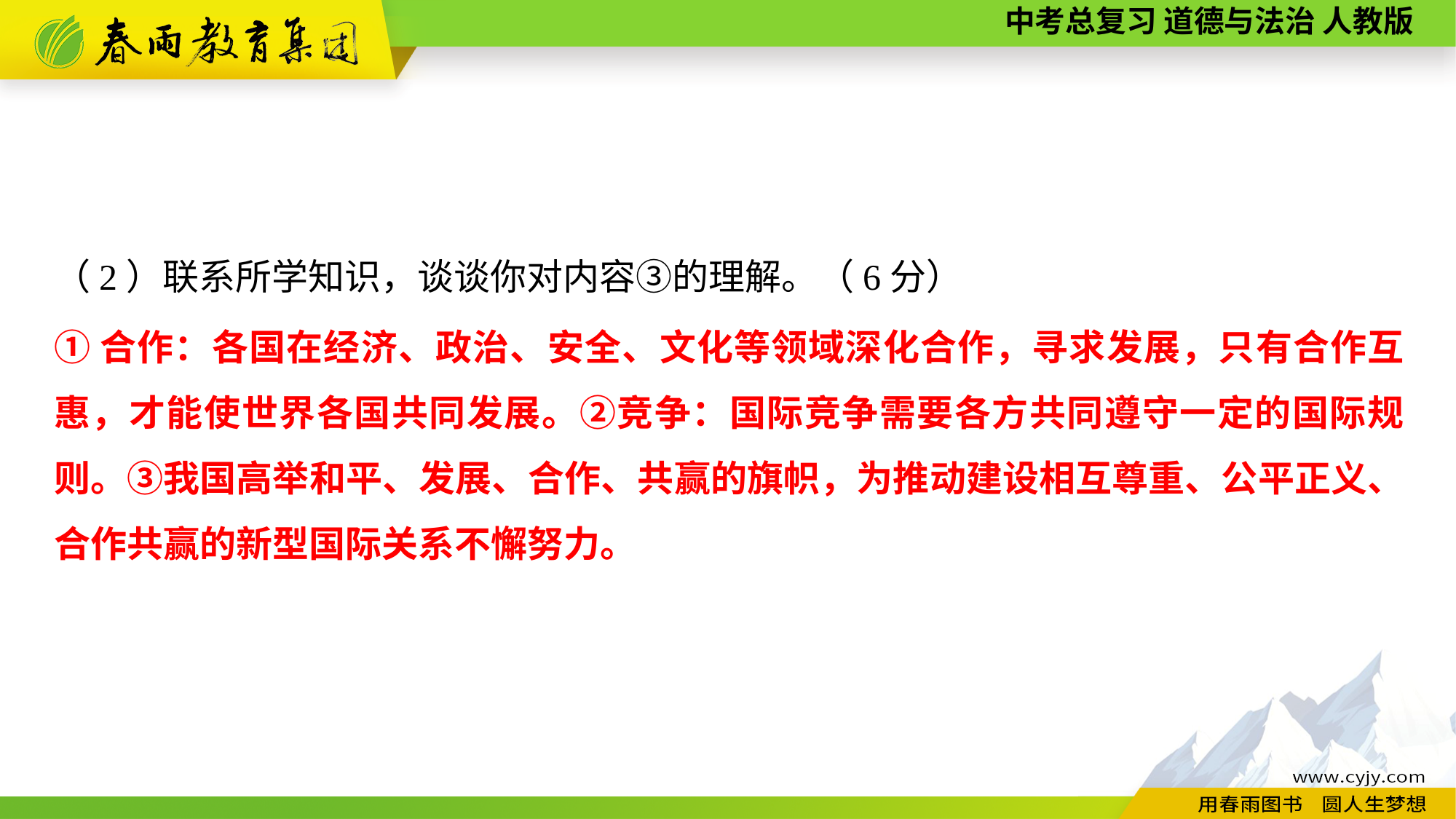

（2）联系所学知识，谈谈你对内容③的理解。（6分）
①合作：各国在经济、政治、安全、文化等领域深化合作，寻求发展，只有合作互惠，才能使世界各国共同发展。②竞争：国际竞争需要各方共同遵守一定的国际规则。③我国高举和平、发展、合作、共赢的旗帜，为推动建设相互尊重、公平正义、合作共赢的新型国际关系不懈努力。